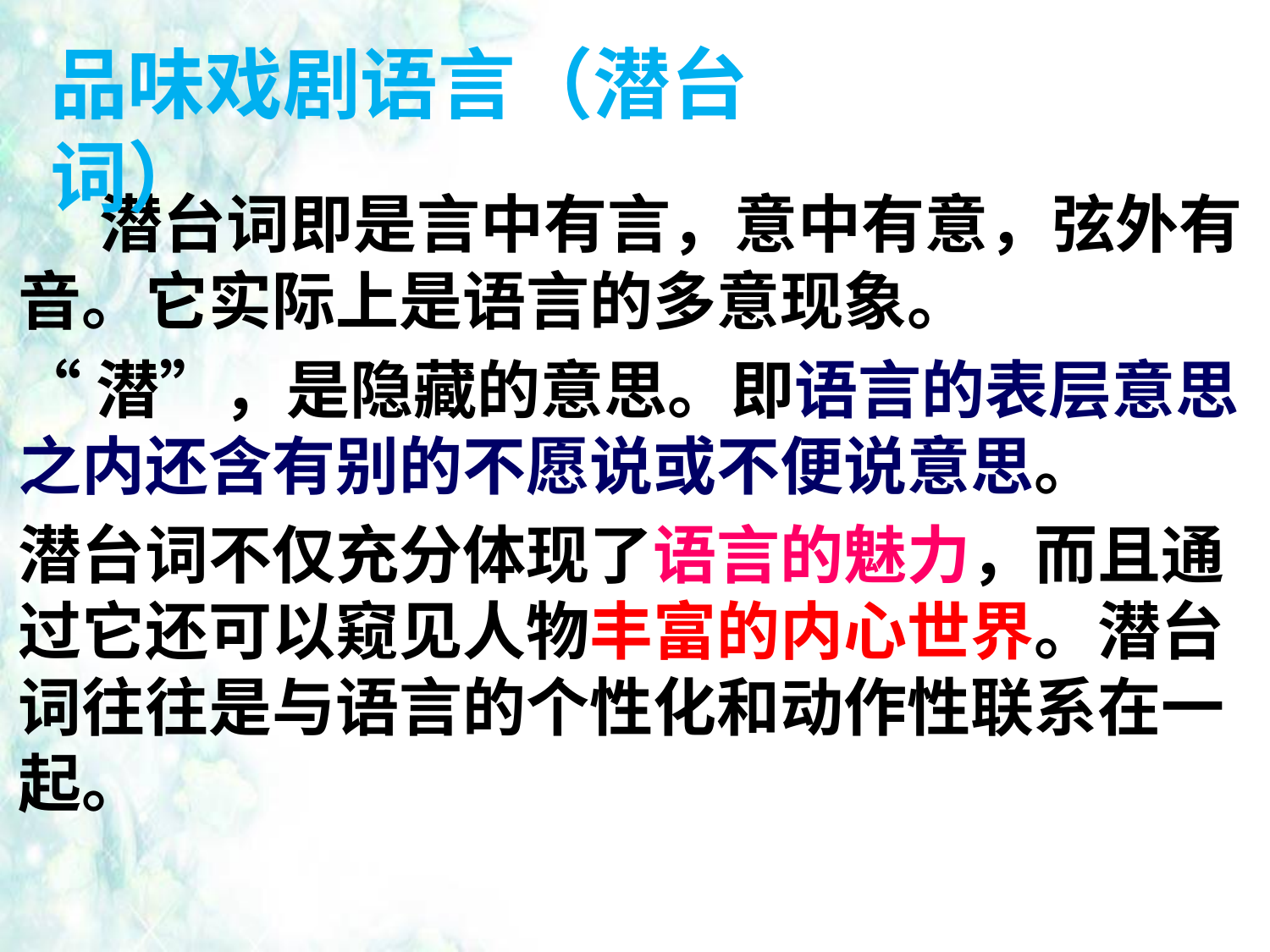

品味戏剧语言（潜台词）
    潜台词即是言中有言，意中有意，弦外有音。它实际上是语言的多意现象。
“潜”，是隐藏的意思。即语言的表层意思之内还含有别的不愿说或不便说意思。
潜台词不仅充分体现了语言的魅力，而且通过它还可以窥见人物丰富的内心世界。潜台词往往是与语言的个性化和动作性联系在一起。